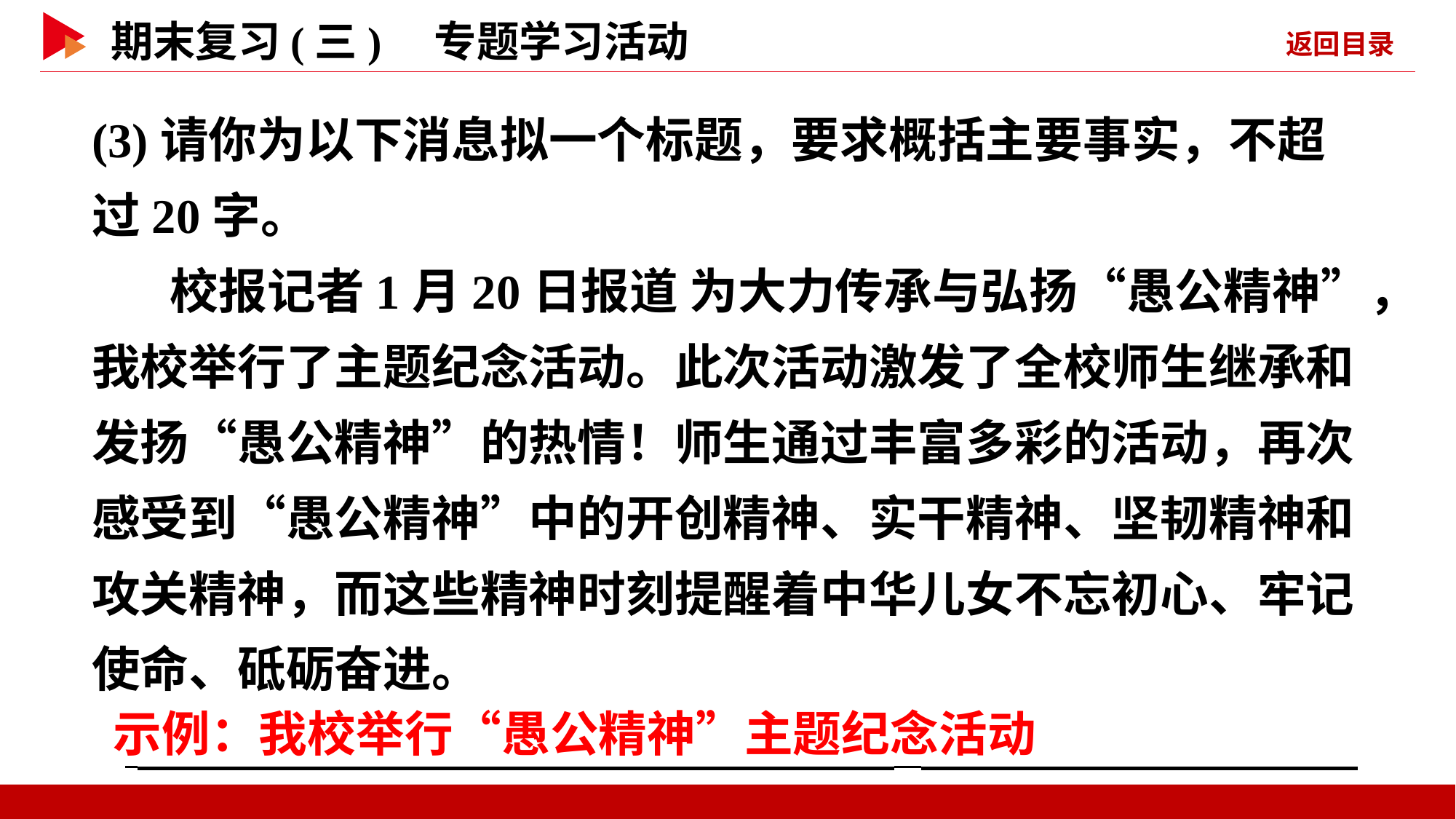

(3)请你为以下消息拟一个标题，要求概括主要事实，不超过20字。
   校报记者1月20日报道 为大力传承与弘扬“愚公精神”，我校举行了主题纪念活动。此次活动激发了全校师生继承和发扬“愚公精神”的热情！师生通过丰富多彩的活动，再次感受到“愚公精神”中的开创精神、实干精神、坚韧精神和攻关精神，而这些精神时刻提醒着中华儿女不忘初心、牢记使命、砥砺奋进。
                                              _
 示例：我校举行“愚公精神”主题纪念活动